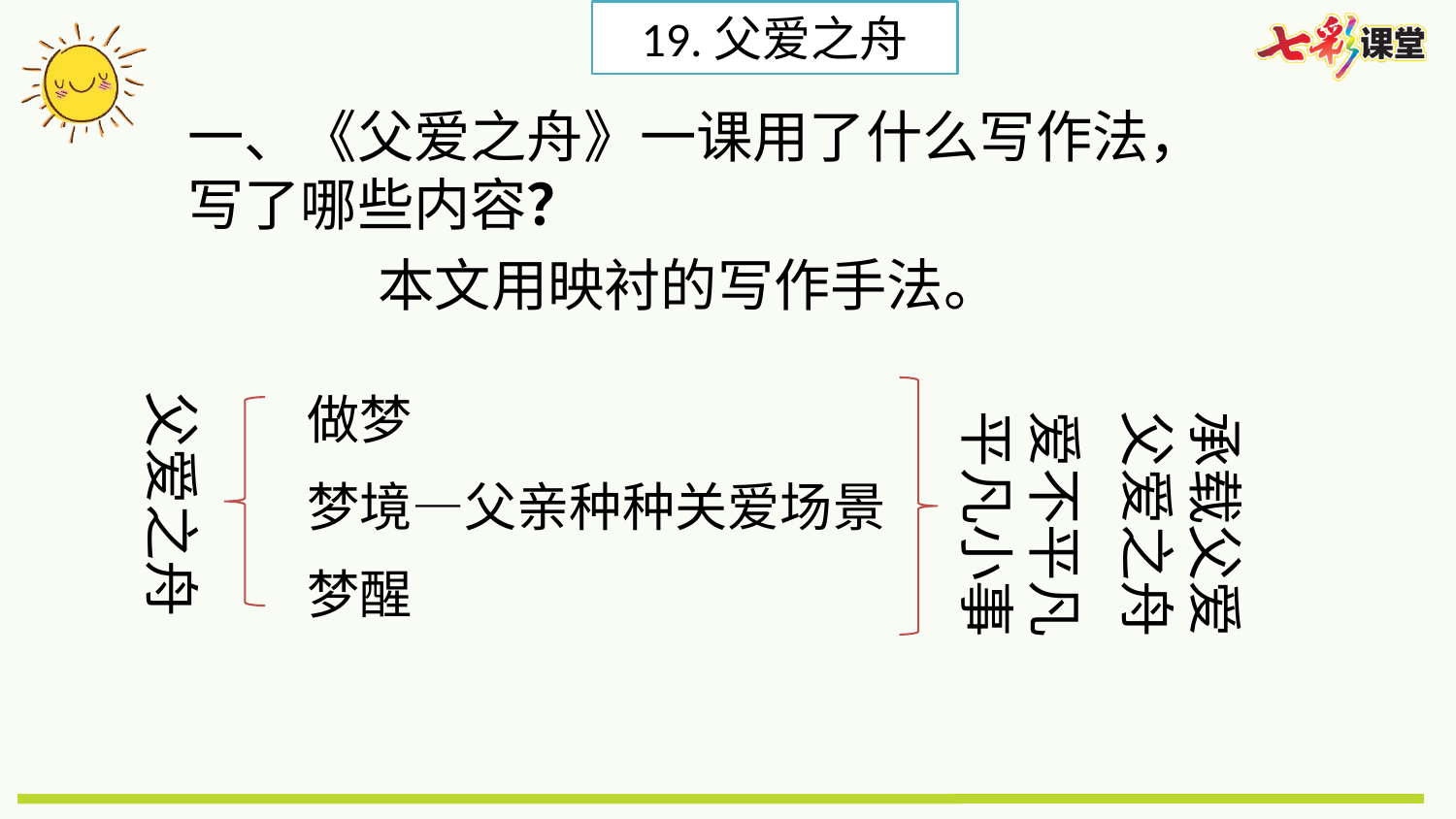

19.父爱之舟
一、《父爱之舟》一课用了什么写作法，写了哪些内容？
本文用映衬的写作手法。
父爱之舟

做梦

爱不平凡
平凡小事
承载父爱
父爱之舟
梦境—父亲种种关爱场景
梦醒